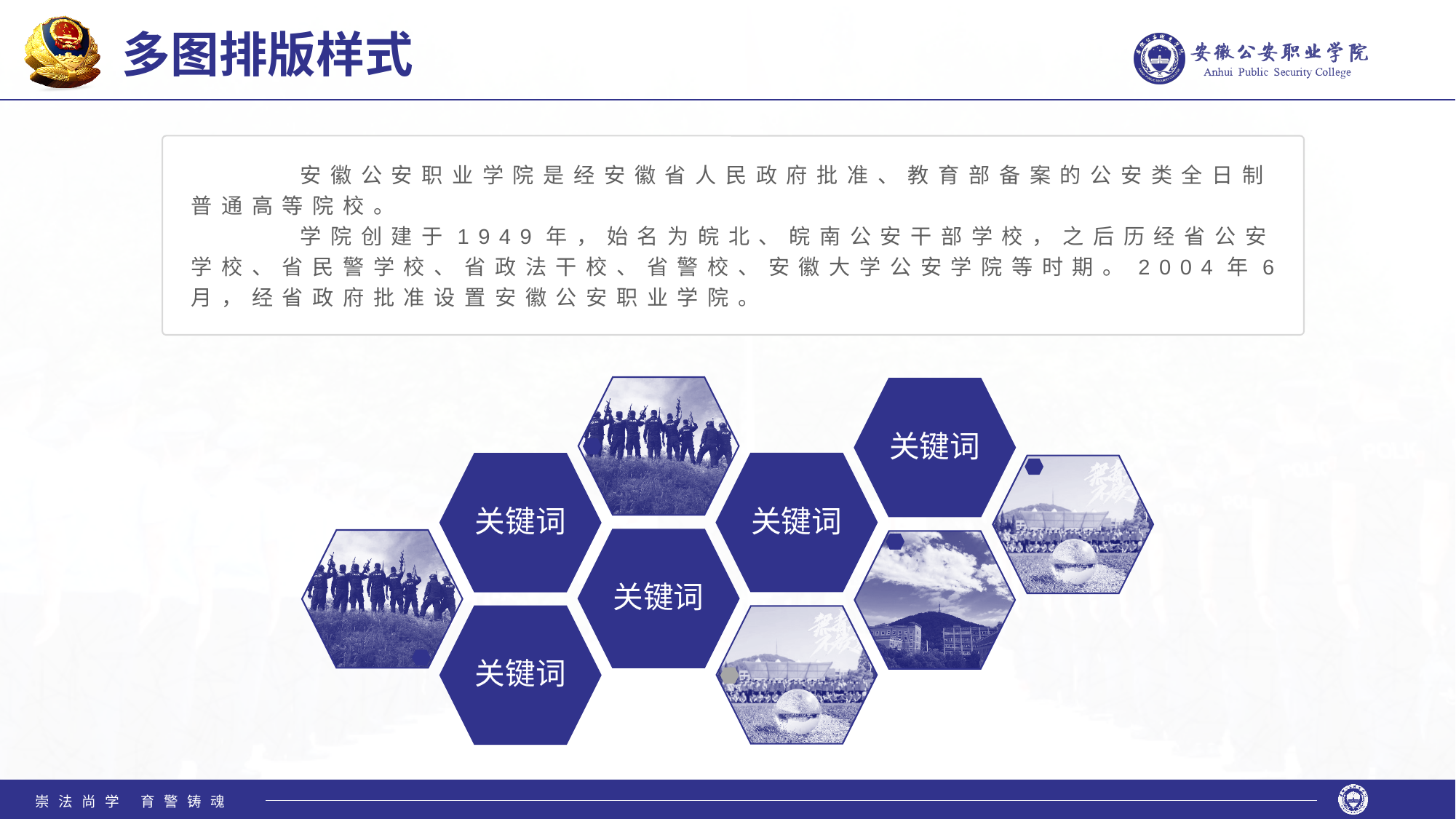

多图排版样式

	安徽公安职业学院是经安徽省人民政府批准、教育部备案的公安类全日制普通高等院校。
	学院创建于1949年，始名为皖北、皖南公安干部学校，之后历经省公安学校、省民警学校、省政法干校、省警校、安徽大学公安学院等时期。2004年6月，经省政府批准设置安徽公安职业学院。
关键词
关键词
关键词
关键词
关键词